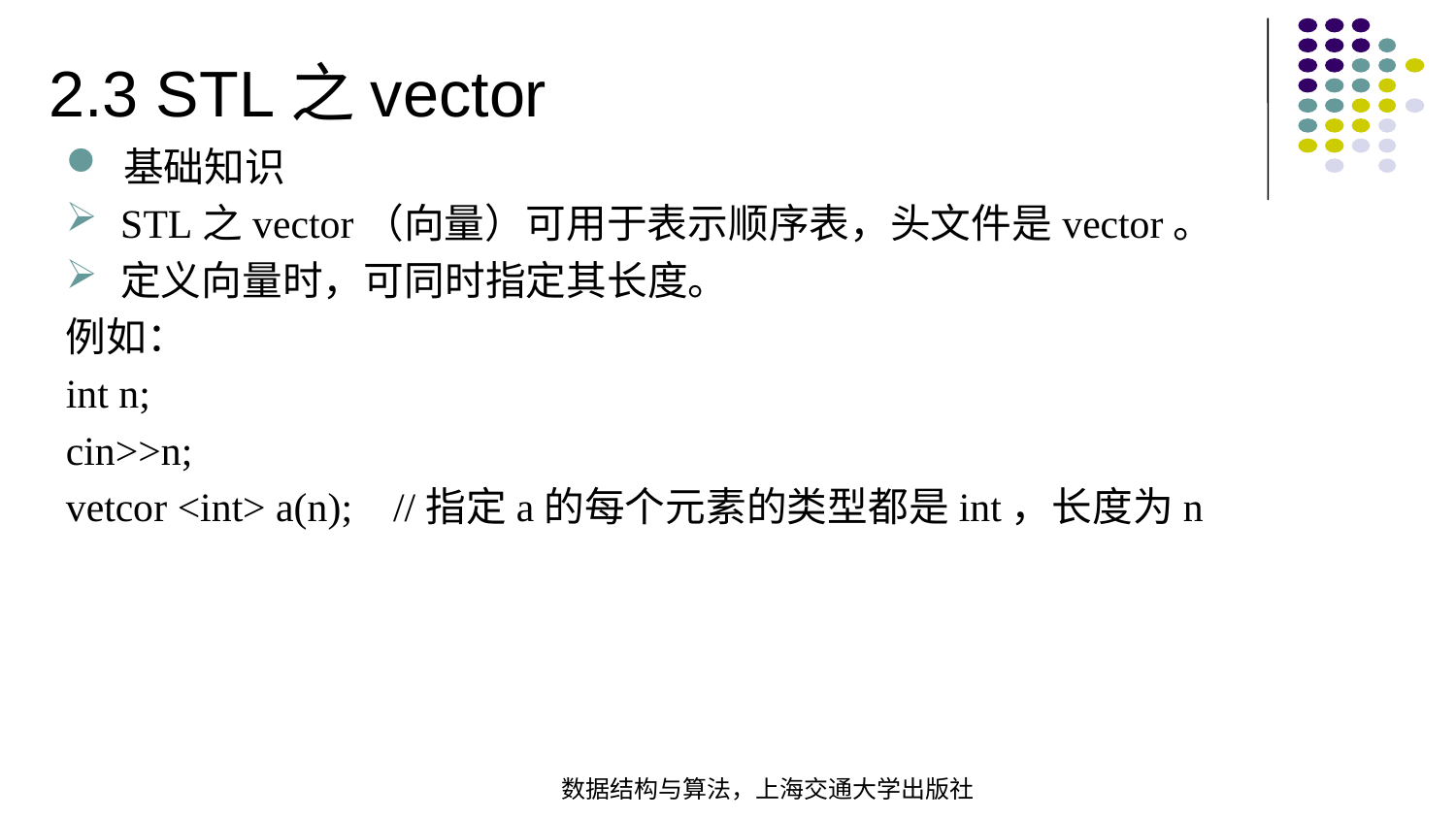

2.3 STL之vector
基础知识
STL之vector（向量）可用于表示顺序表，头文件是vector。
定义向量时，可同时指定其长度。
例如：
int n;
cin>>n;
vetcor <int> a(n);    //指定a的每个元素的类型都是int，长度为n